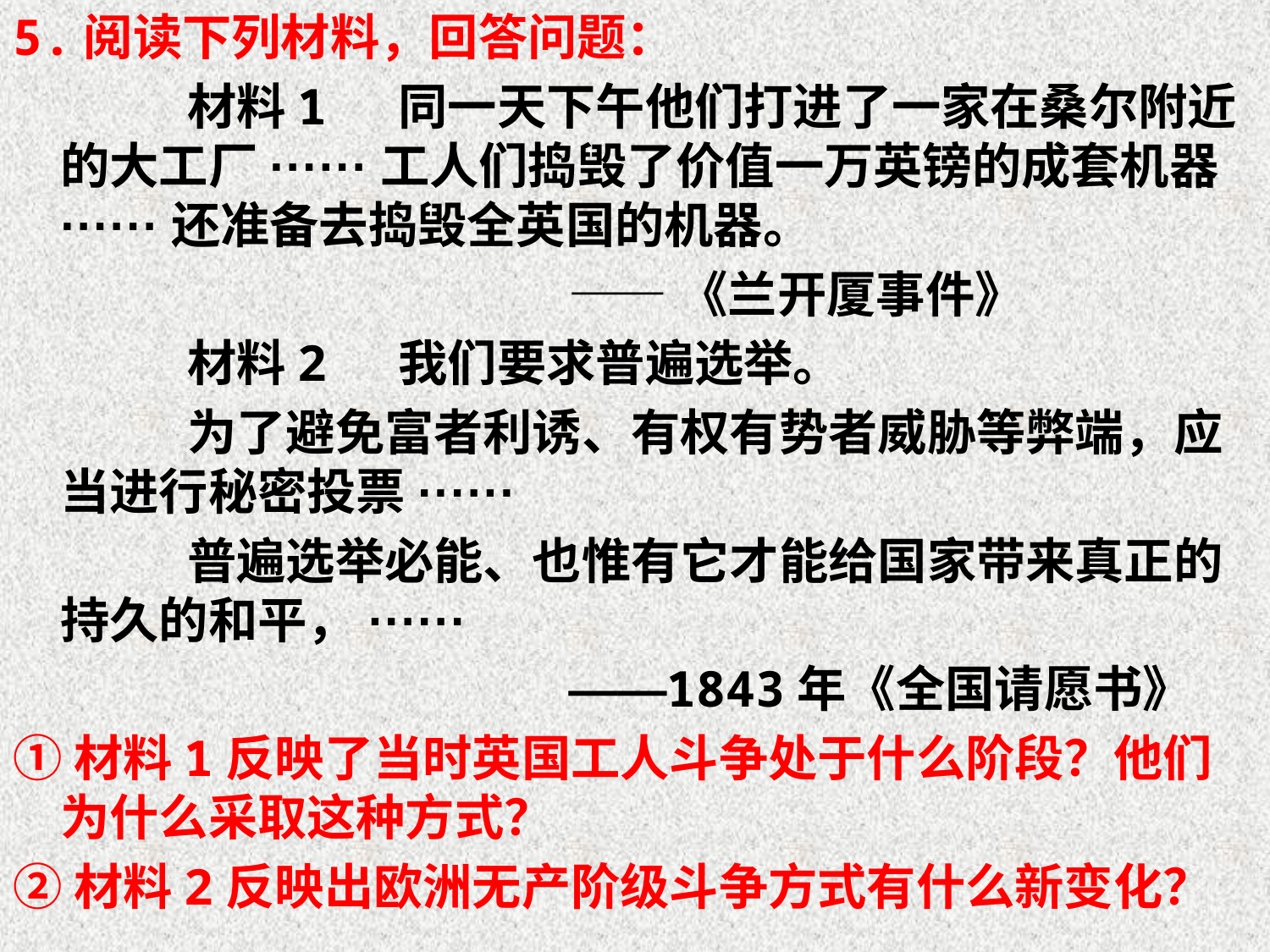

5.阅读下列材料，回答问题：
		材料1  同一天下午他们打进了一家在桑尔附近的大工厂······工人们捣毁了价值一万英镑的成套机器······还准备去捣毁全英国的机器。
					——《兰开厦事件》
		材料2  我们要求普遍选举。
		为了避免富者利诱、有权有势者威胁等弊端，应当进行秘密投票······
		普遍选举必能、也惟有它才能给国家带来真正的持久的和平，······
					——1843年《全国请愿书》
①材料1反映了当时英国工人斗争处于什么阶段？他们为什么采取这种方式？
②材料2反映出欧洲无产阶级斗争方式有什么新变化？